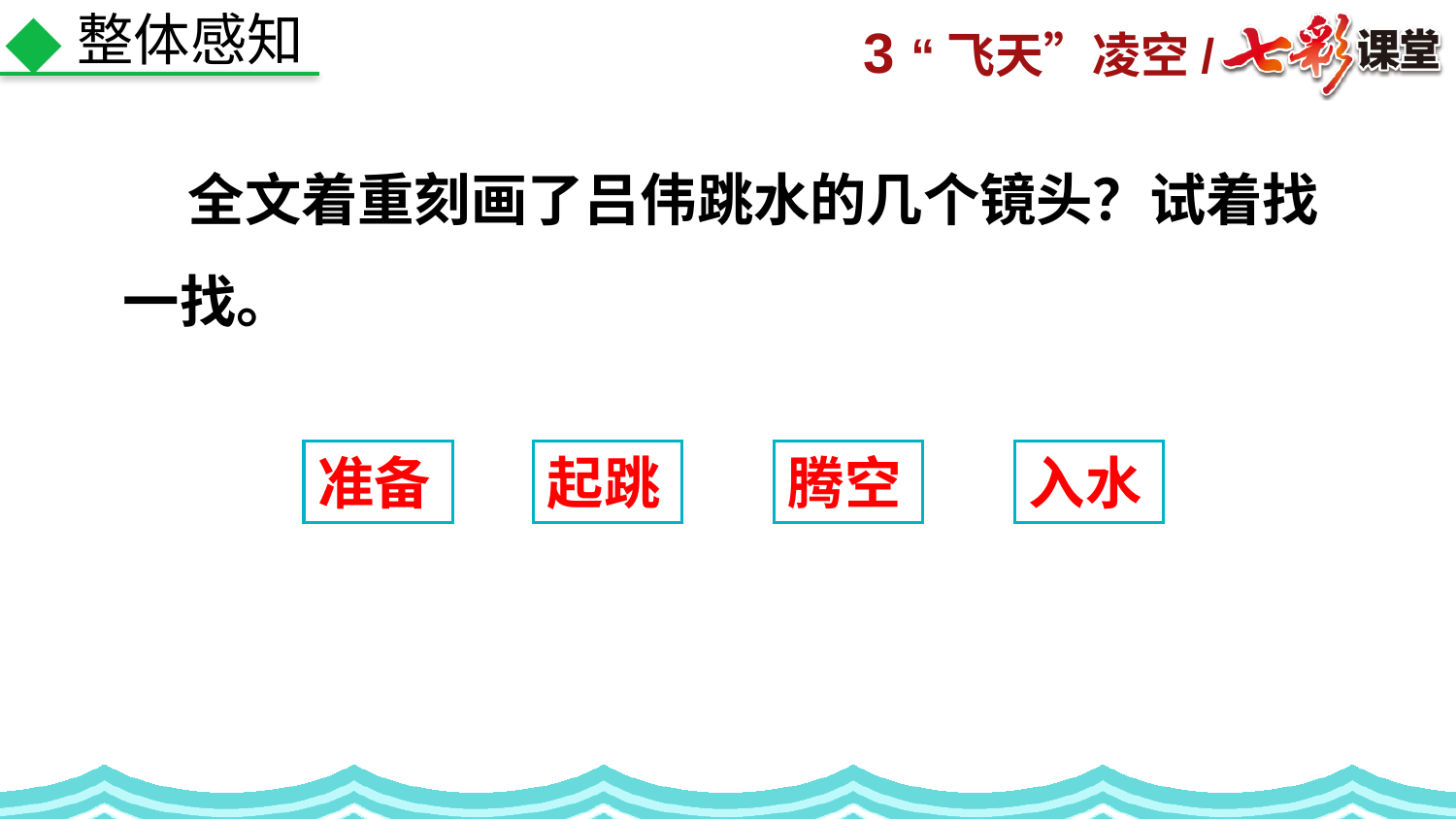

整体感知

    全文着重刻画了吕伟跳水的几个镜头？试着找一找。
准备
起跳
腾空
入水